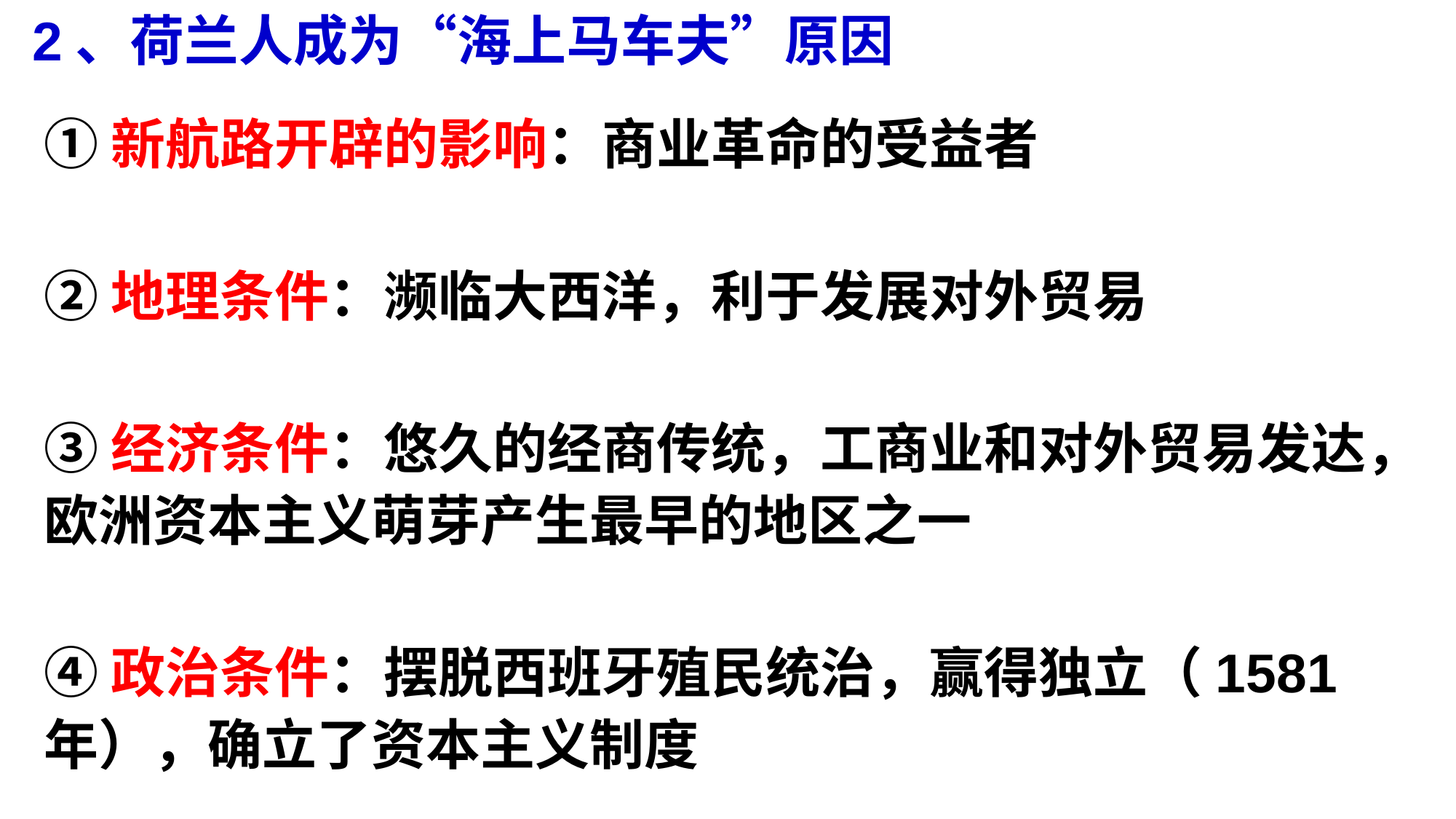

2、荷兰人成为“海上马车夫”原因
①新航路开辟的影响：商业革命的受益者

②地理条件：濒临大西洋，利于发展对外贸易

③经济条件：悠久的经商传统，工商业和对外贸易发达，欧洲资本主义萌芽产生最早的地区之一

④政治条件：摆脱西班牙殖民统治，赢得独立（1581年），确立了资本主义制度